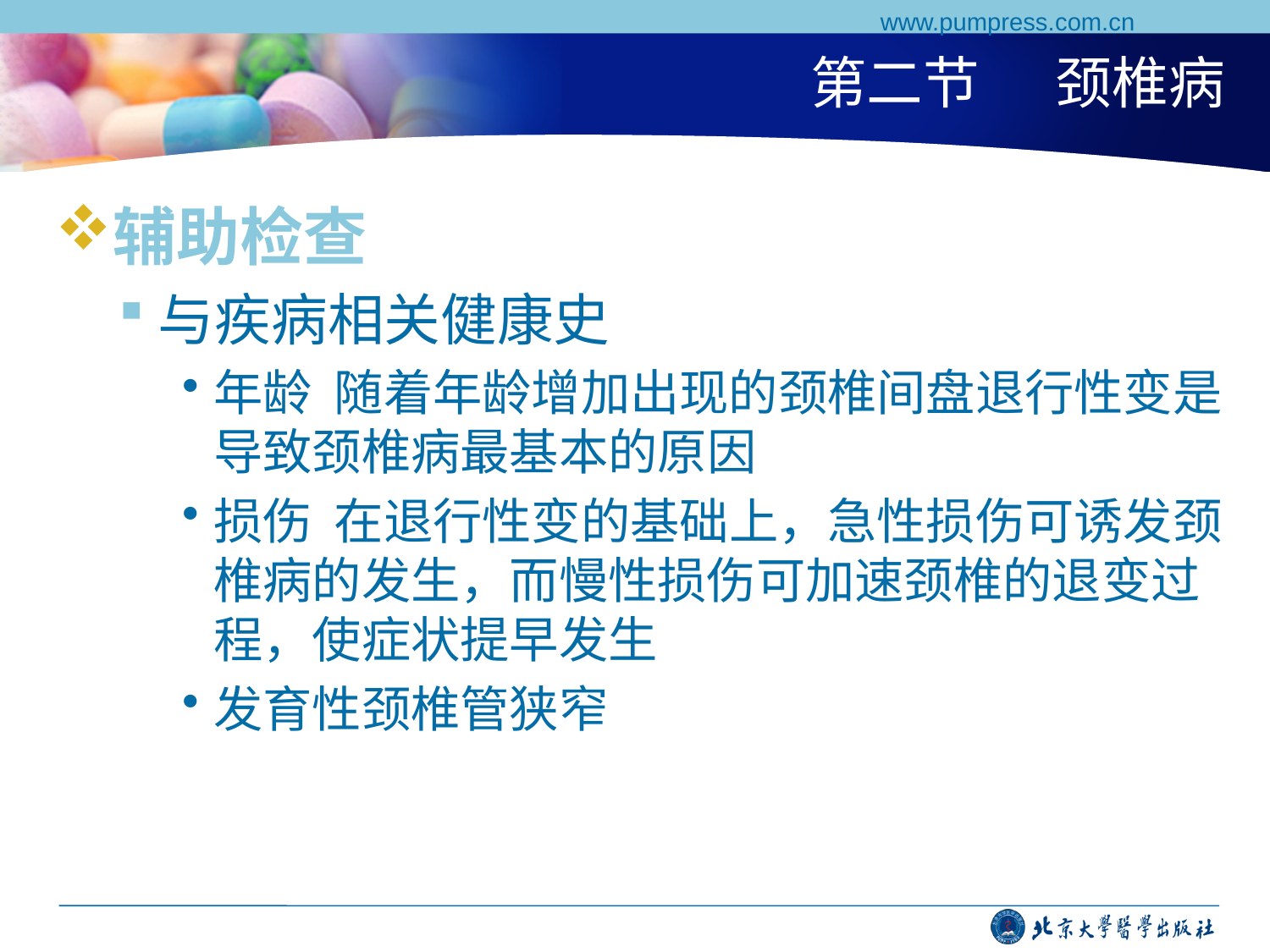

www.pumpress.com.cn
# 第二节      颈椎病
辅助检查
与疾病相关健康史
年龄  随着年龄增加出现的颈椎间盘退行性变是导致颈椎病最基本的原因
损伤  在退行性变的基础上，急性损伤可诱发颈椎病的发生，而慢性损伤可加速颈椎的退变过程，使症状提早发生
发育性颈椎管狭窄